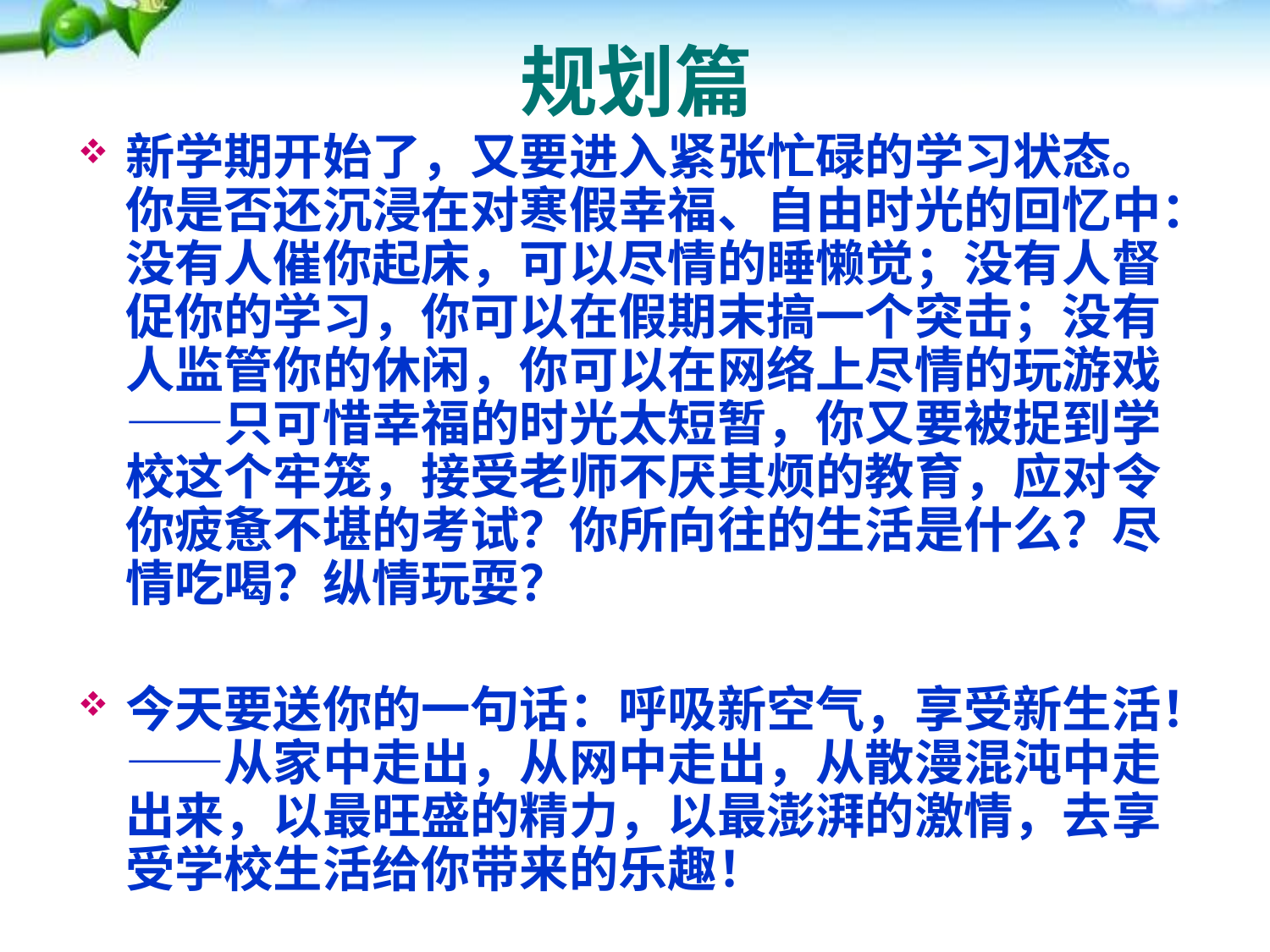

# 规划篇
新学期开始了，又要进入紧张忙碌的学习状态。你是否还沉浸在对寒假幸福、自由时光的回忆中：没有人催你起床，可以尽情的睡懒觉；没有人督促你的学习，你可以在假期末搞一个突击；没有人监管你的休闲，你可以在网络上尽情的玩游戏——只可惜幸福的时光太短暂，你又要被捉到学校这个牢笼，接受老师不厌其烦的教育，应对令你疲惫不堪的考试？你所向往的生活是什么？尽情吃喝？纵情玩耍？

今天要送你的一句话：呼吸新空气，享受新生活！——从家中走出，从网中走出，从散漫混沌中走出来，以最旺盛的精力，以最澎湃的激情，去享受学校生活给你带来的乐趣！